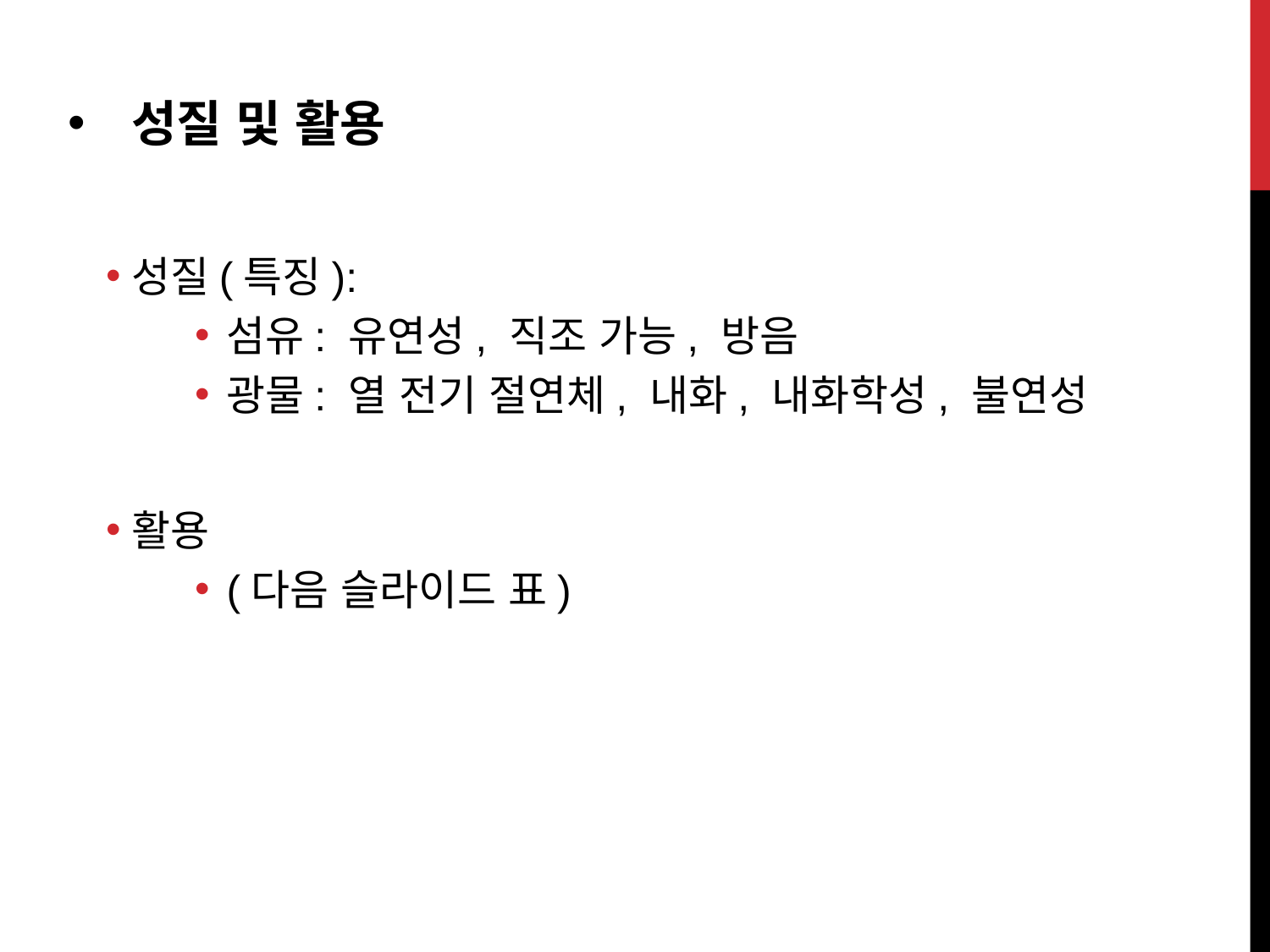

성질 및 활용

성질(특징):
섬유: 유연성, 직조 가능, 방음
광물: 열 전기 절연체, 내화, 내화학성, 불연성

활용
(다음 슬라이드 표)